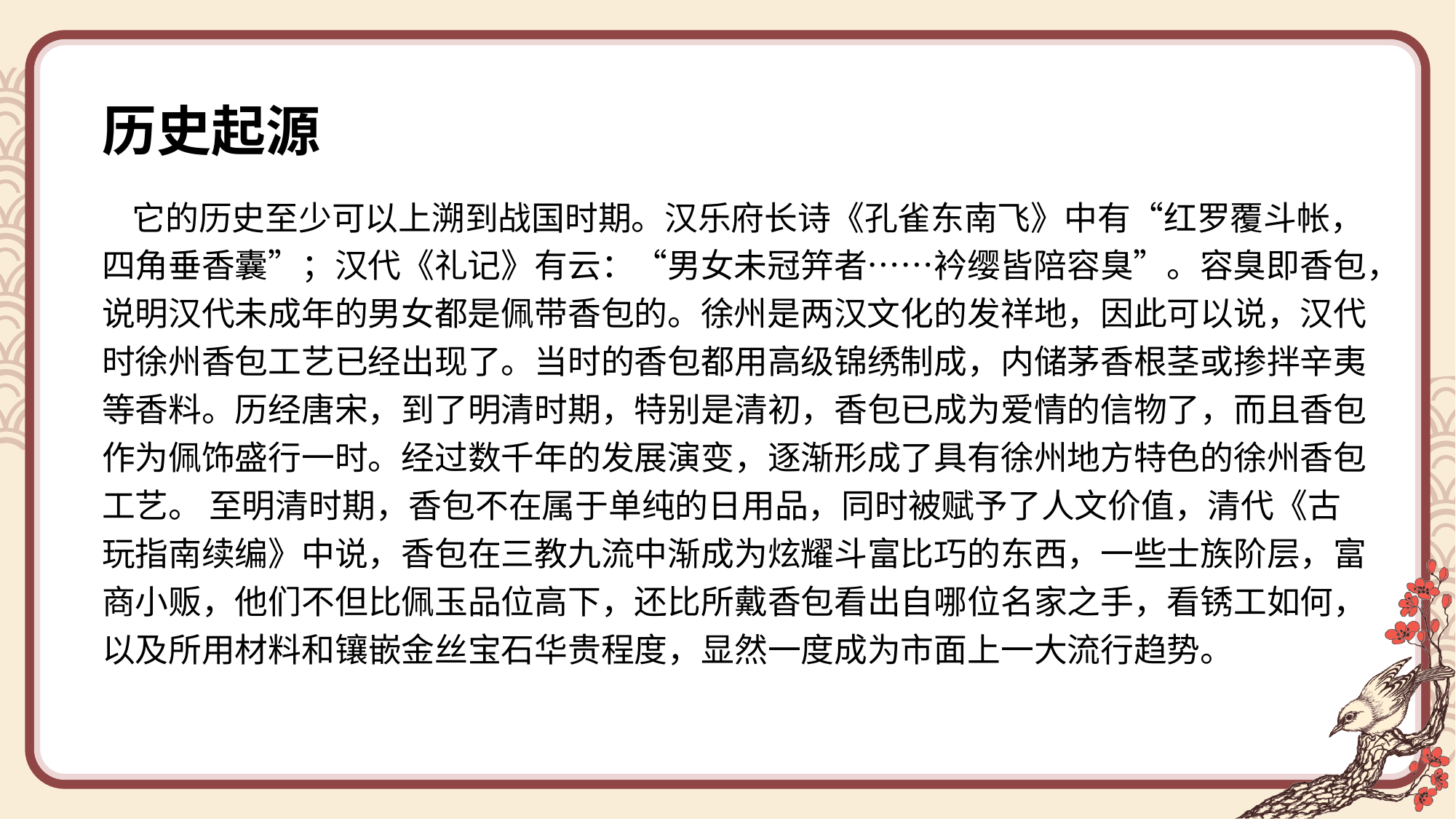

# 历史起源
   它的历史至少可以上溯到战国时期。汉乐府长诗《孔雀东南飞》中有“红罗覆斗帐，四角垂香囊”；汉代《礼记》有云：“男女未冠笄者……衿缨皆陪容臭”。容臭即香包，说明汉代未成年的男女都是佩带香包的。徐州是两汉文化的发祥地，因此可以说，汉代时徐州香包工艺已经出现了。当时的香包都用高级锦绣制成，内储茅香根茎或掺拌辛夷等香料。历经唐宋，到了明清时期，特别是清初，香包已成为爱情的信物了，而且香包作为佩饰盛行一时。经过数千年的发展演变，逐渐形成了具有徐州地方特色的徐州香包工艺。 至明清时期，香包不在属于单纯的日用品，同时被赋予了人文价值，清代《古玩指南续编》中说，香包在三教九流中渐成为炫耀斗富比巧的东西，一些士族阶层，富商小贩，他们不但比佩玉品位高下，还比所戴香包看出自哪位名家之手，看锈工如何，以及所用材料和镶嵌金丝宝石华贵程度，显然一度成为市面上一大流行趋势。